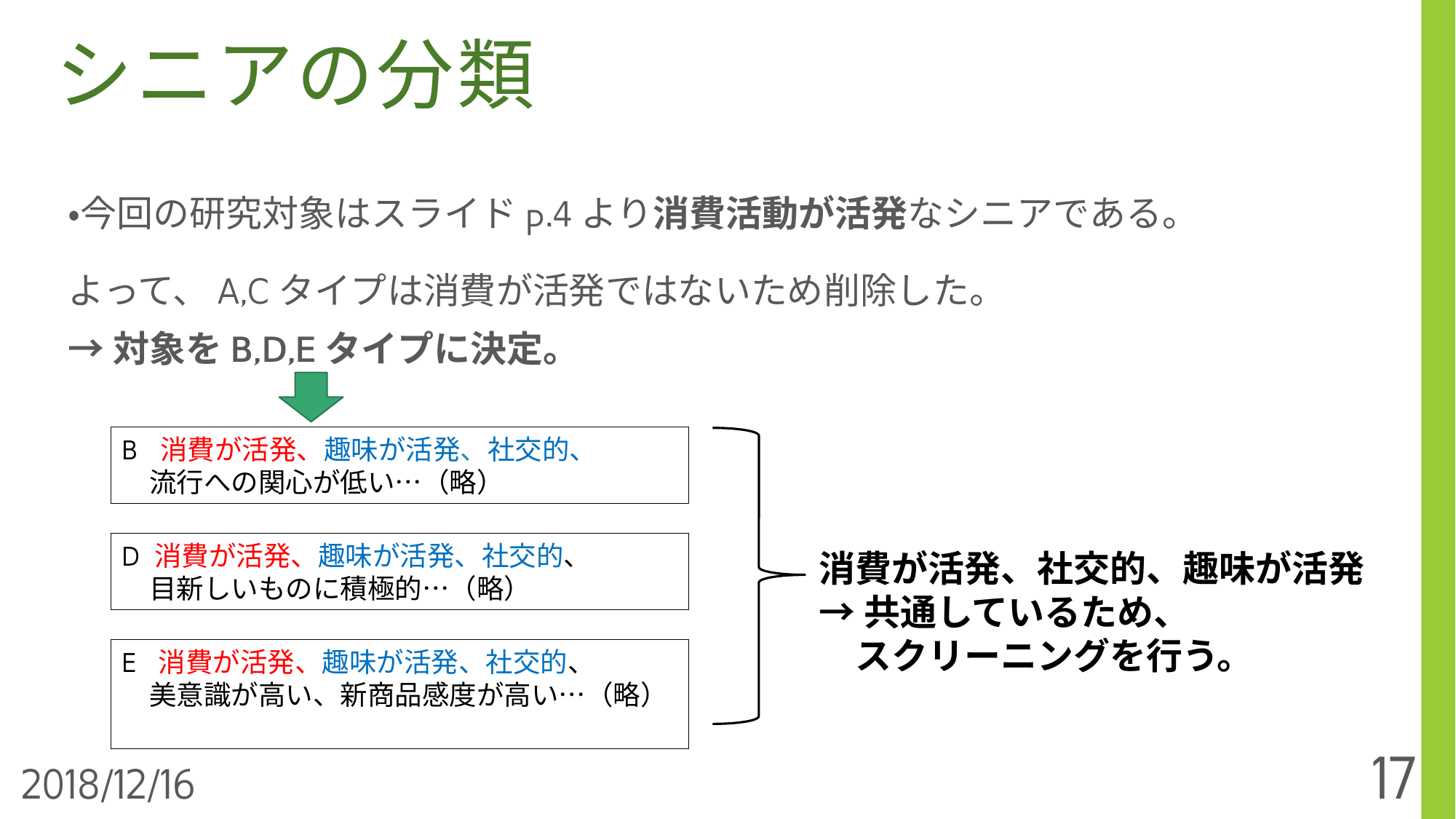

シニアの分類
・今回の研究対象はスライドp.4より消費活動が活発なシニアである。

よって、A,Cタイプは消費が活発ではないため削除した。
→対象をB,D,Eタイプに決定。

B  消費が活発、趣味が活発、社交的、
　流行への関心が低い…（略）

D 消費が活発、趣味が活発、社交的、
　目新しいものに積極的…（略）
消費が活発、社交的、趣味が活発
→共通しているため、
　スクリーニングを行う。
E  消費が活発、趣味が活発、社交的、
　美意識が高い、新商品感度が高い…（略）
17
2018/12/16